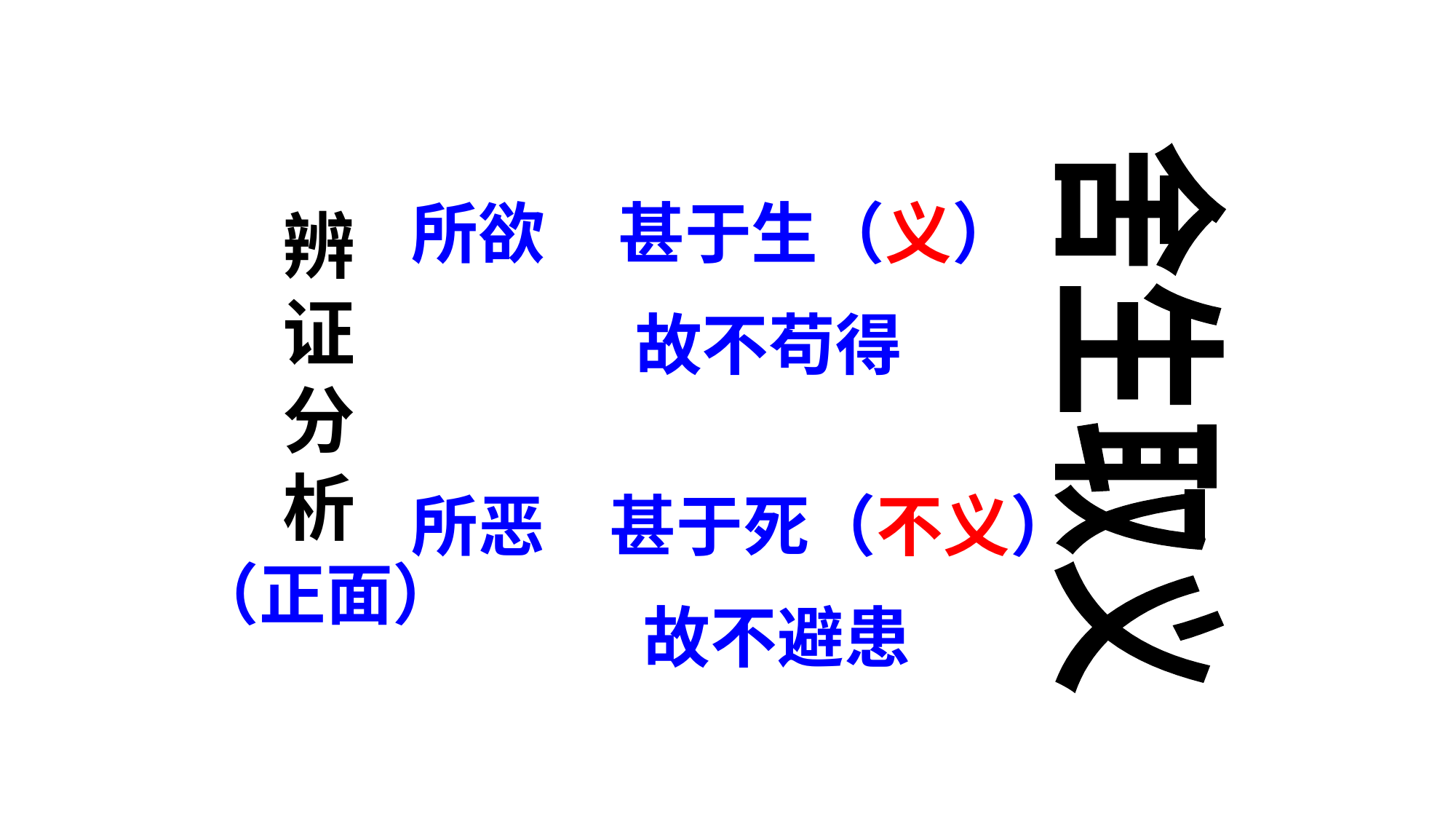

所欲
甚于生（义）
辨
证
分
析

故不苟得
舍生取义
甚于死（不义）
所恶
（正面）
故不避患